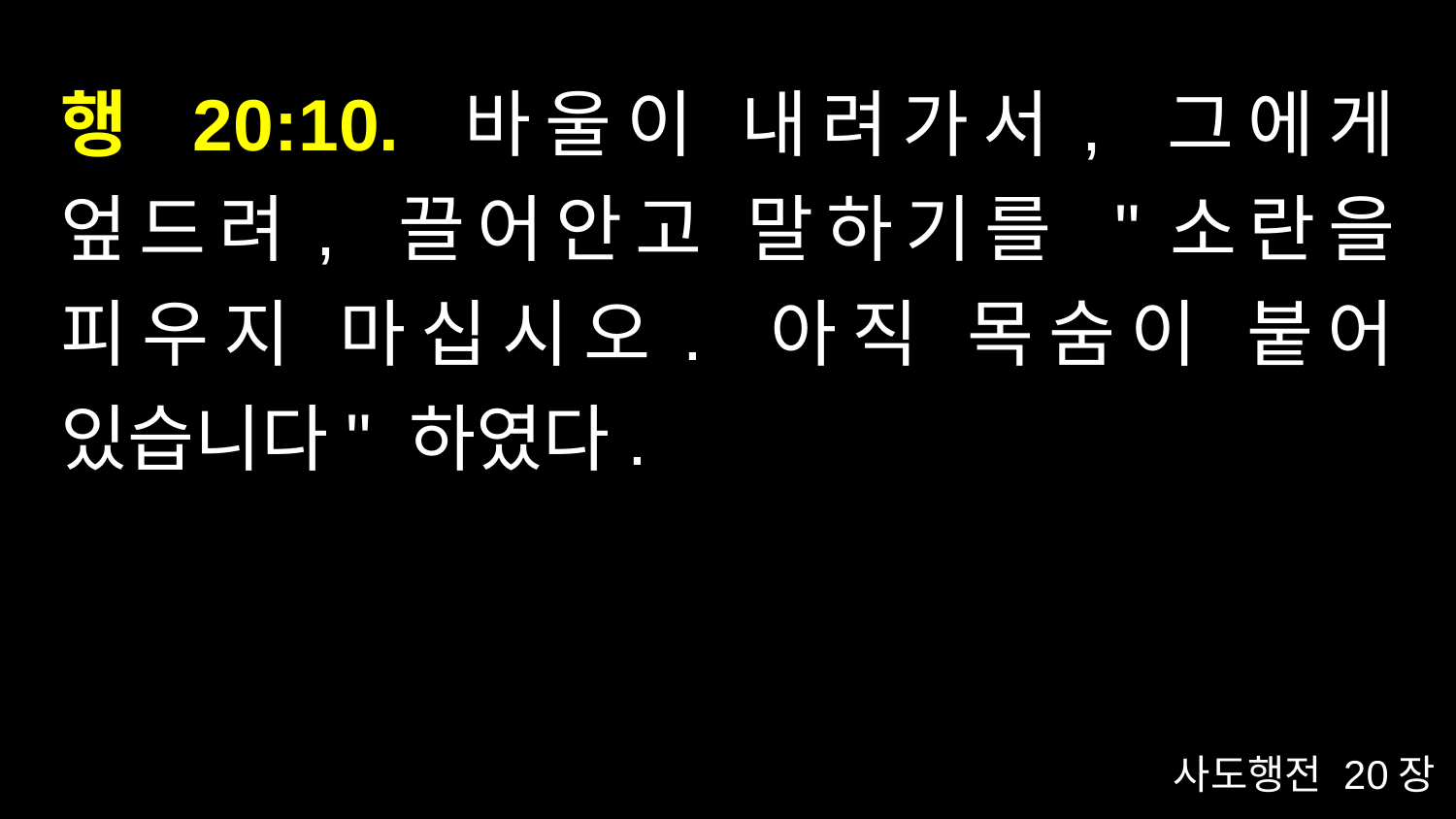

# 행 20:10. 바울이 내려가서, 그에게 엎드려, 끌어안고 말하기를 "소란을 피우지 마십시오. 아직 목숨이 붙어 있습니다" 하였다.
사도행전 20장